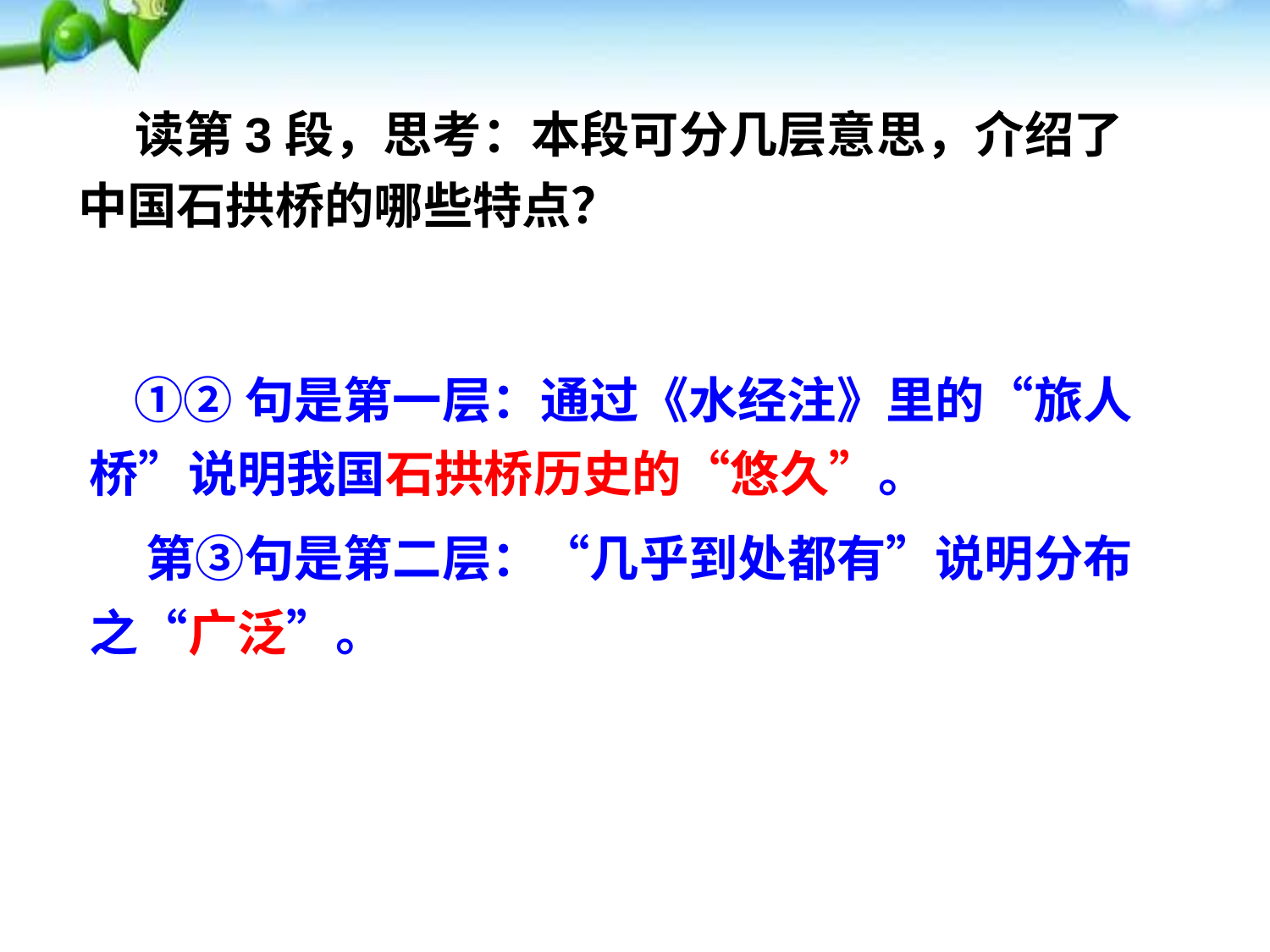

读第3段，思考：本段可分几层意思，介绍了中国石拱桥的哪些特点？
    ①②句是第一层：通过《水经注》里的“旅人桥”说明我国石拱桥历史的“悠久”。
    第③句是第二层：“几乎到处都有”说明分布之“广泛”。